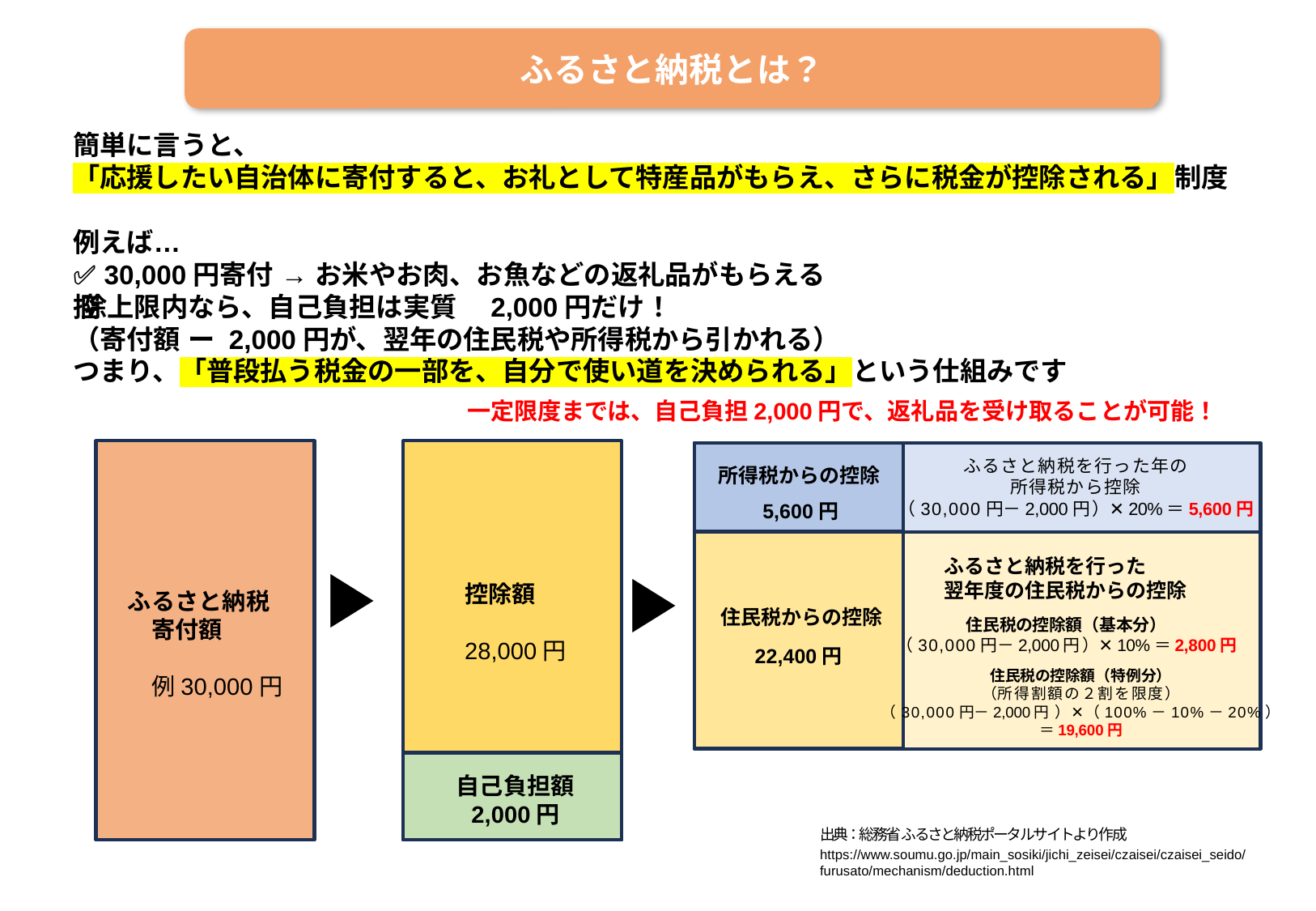

ふるさと納税とは？
簡単に言うと、
「応援したい自治体に寄付すると、お礼として特産品がもらえ、さらに税金が控除される」制度

例えば…
✅ 30,000円寄付 → お米やお肉、お魚などの返礼品がもらえる
✅ 控除上限内なら、自己負担は実質2,000円だけ！
（寄付額 ー 2,000円が、翌年の住民税や所得税から引かれる）
つまり、「普段払う税金の一部を、自分で使い道を決められる」という仕組みです
一定限度までは、自己負担2,000円で、返礼品を受け取ることが可能！

ふるさと納税を行った年の
所得税から控除
（30,000円－2,000円）✕20%＝5,600円
所得税からの控除
5,600円

▶
▶
ふるさと納税を行った
翌年度の住民税からの控除
控除額

28,000円
ふるさと納税
　寄付額

　例30,000円
住民税からの控除
住民税の控除額（基本分）
（30,000円－2,000円）✕10%＝2,800円
22,400円
住民税の控除額（特例分）
（所得割額の２割を限度）
（30,000円－2,000円）✕（100%－10%－20%）
＝19,600円

自己負担額
2,000円
出典：総務省 ふるさと納税ポータルサイトより作成
https://www.soumu.go.jp/main_sosiki/jichi_zeisei/czaisei/czaisei_seido/furusato/mechanism/deduction.html